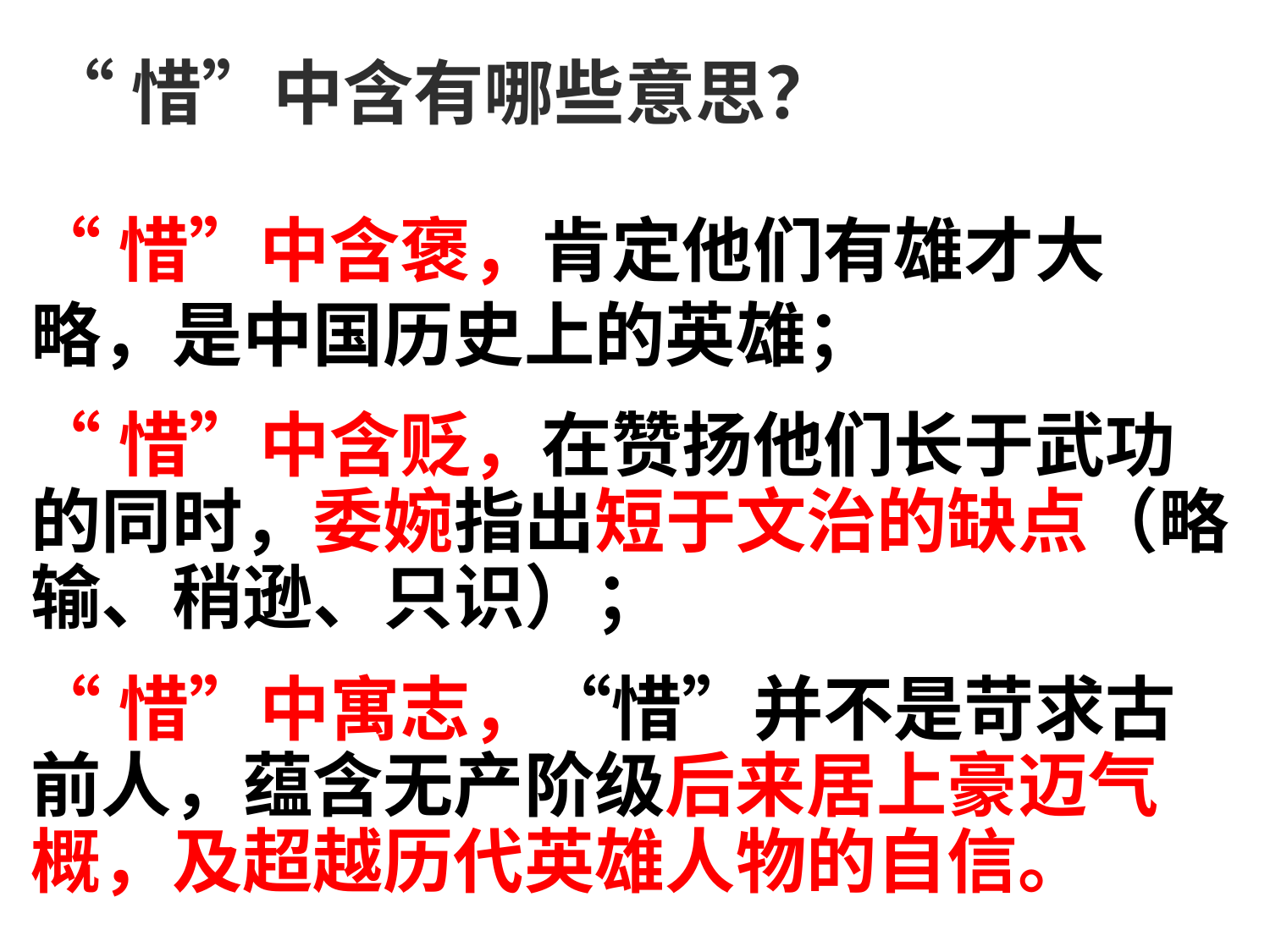

“惜”中含有哪些意思？
“惜”中含褒，肯定他们有雄才大略，是中国历史上的英雄；
“惜”中含贬，在赞扬他们长于武功的同时，委婉指出短于文治的缺点（略输、稍逊、只识）；
“惜”中寓志，“惜”并不是苛求古前人，蕴含无产阶级后来居上豪迈气概，及超越历代英雄人物的自信。